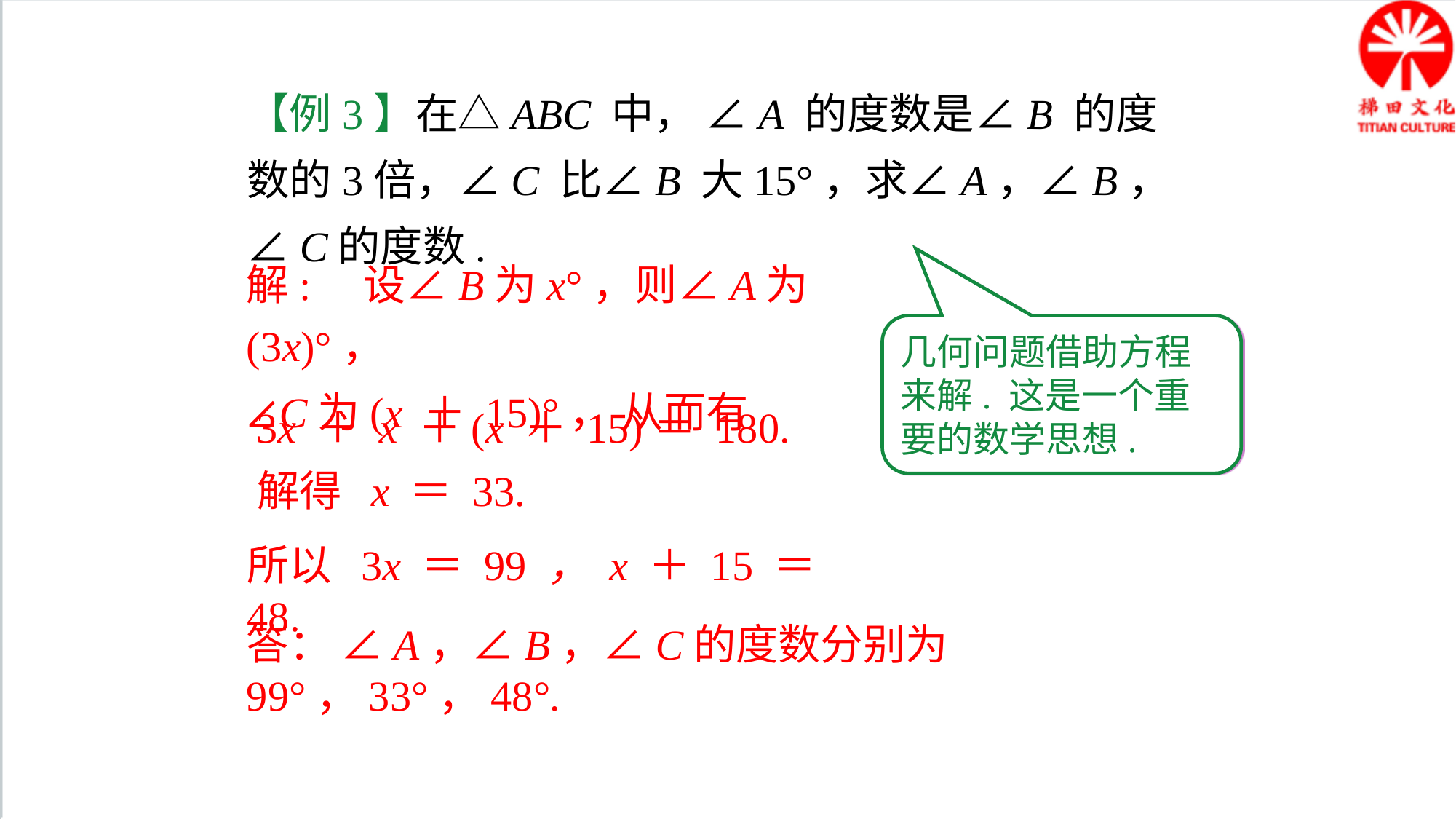

【例3】在△ABC 中， ∠A 的度数是∠B 的度数的3倍，∠C 比∠B 大15°，求∠A，∠B，∠C的度数.
解:    设∠B为x°，则∠A为(3x)°，
∠C为(x ＋ 15)°， 从而有
几何问题借助方程来解. 这是一个重要的数学思想.
3x ＋ x ＋(x ＋ 15)＝ 180.
解得  x ＝ 33.
所以  3x ＝ 99 ， x ＋ 15 ＝ 48.
答： ∠A，∠B，∠C的度数分别为99°，33°，48°.